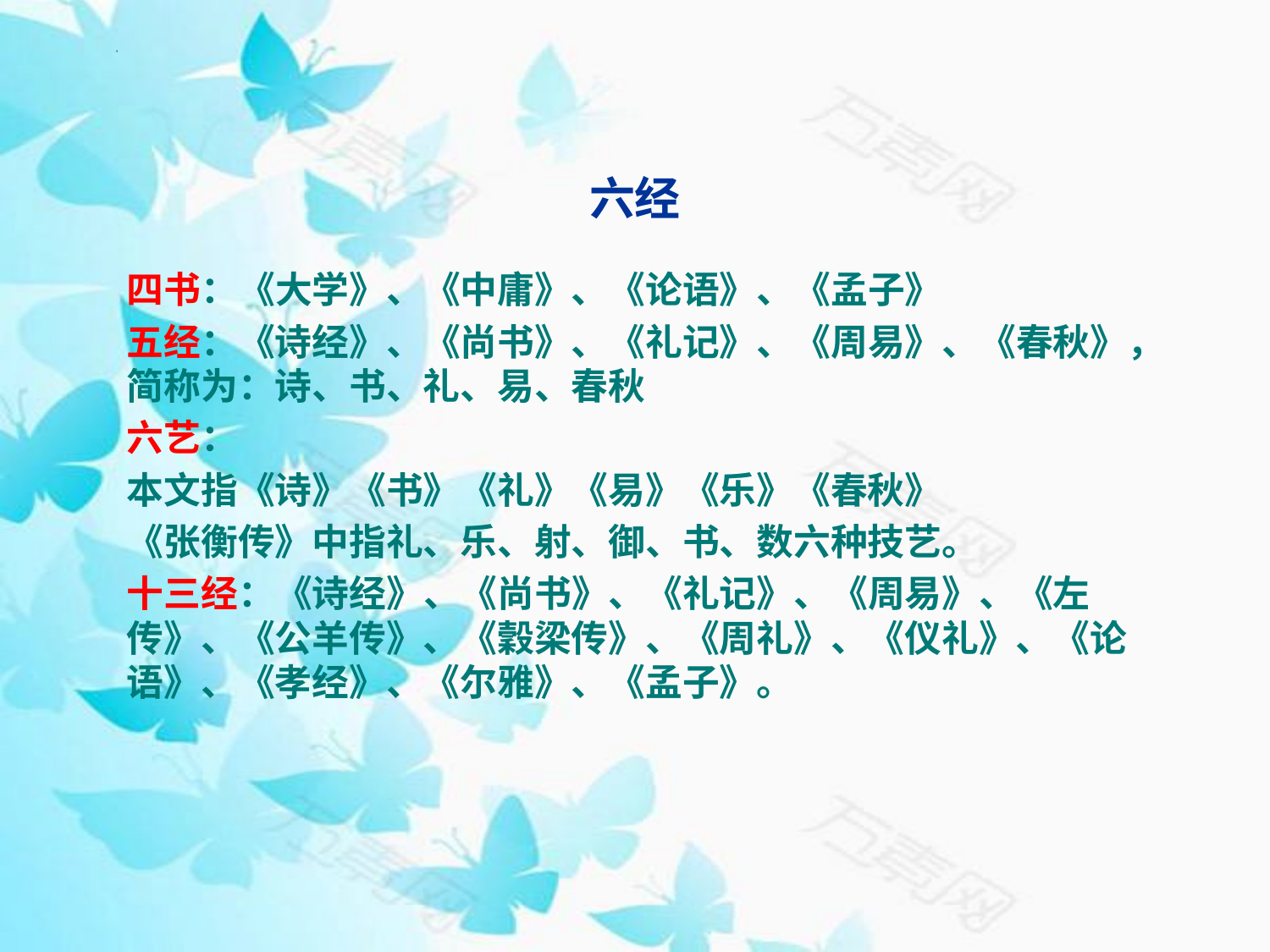

# 六经
四书：《大学》、《中庸》、《论语》、《孟子》
五经：《诗经》、《尚书》、《礼记》、《周易》、《春秋》，简称为：诗、书、礼、易、春秋
六艺：
本文指《诗》《书》《礼》《易》《乐》《春秋》
《张衡传》中指礼、乐、射、御、书、数六种技艺。
十三经：《诗经》、《尚书》、《礼记》、《周易》、《左传》、《公羊传》、《穀梁传》、《周礼》、《仪礼》、《论语》、《孝经》、《尔雅》、《孟子》。